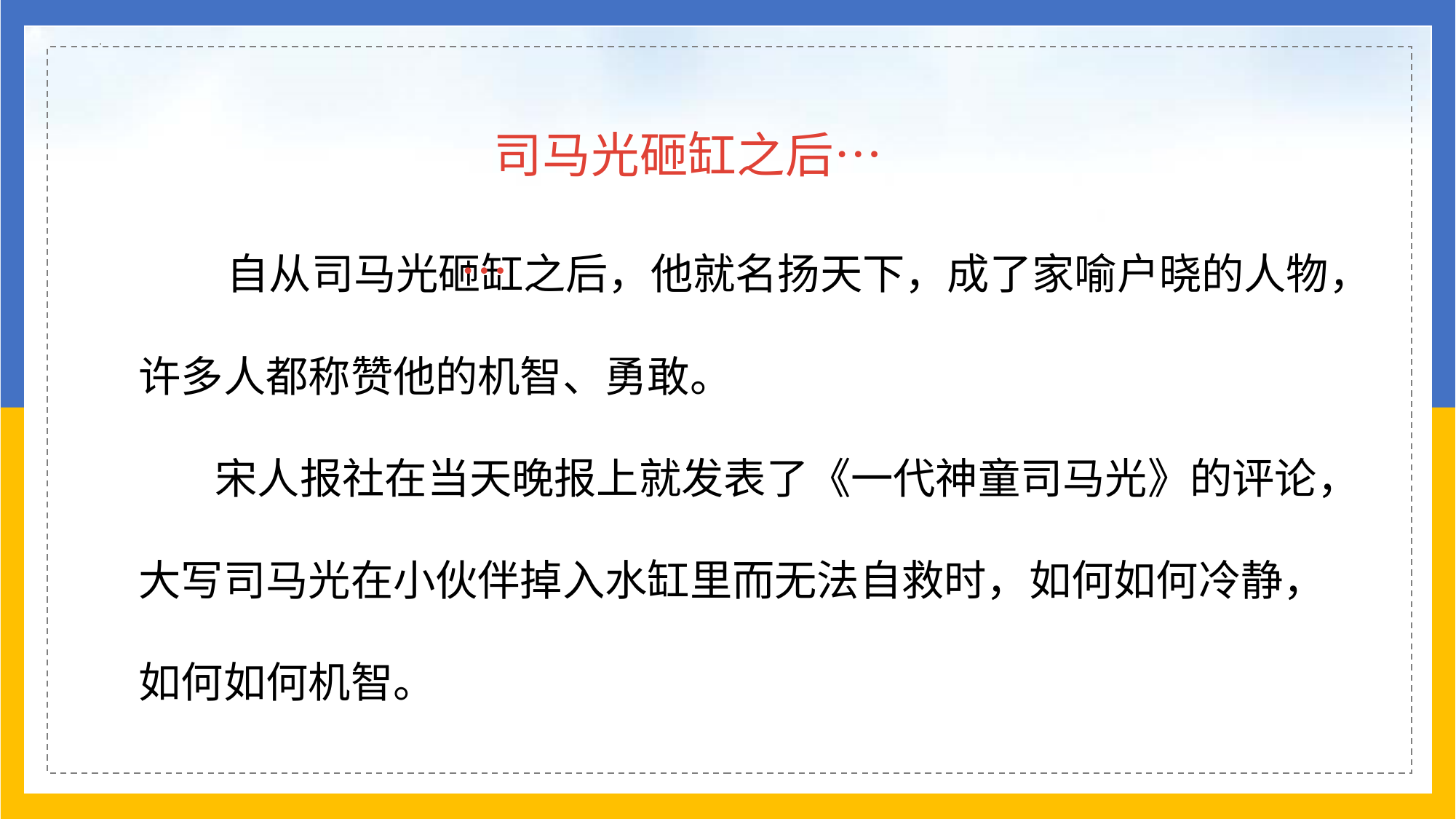

司马光砸缸之后……
       自从司马光砸缸之后，他就名扬天下，成了家喻户晓的人物，许多人都称赞他的机智、勇敢。
       宋人报社在当天晚报上就发表了《一代神童司马光》的评论，大写司马光在小伙伴掉入水缸里而无法自救时，如何如何冷静，如何如何机智。